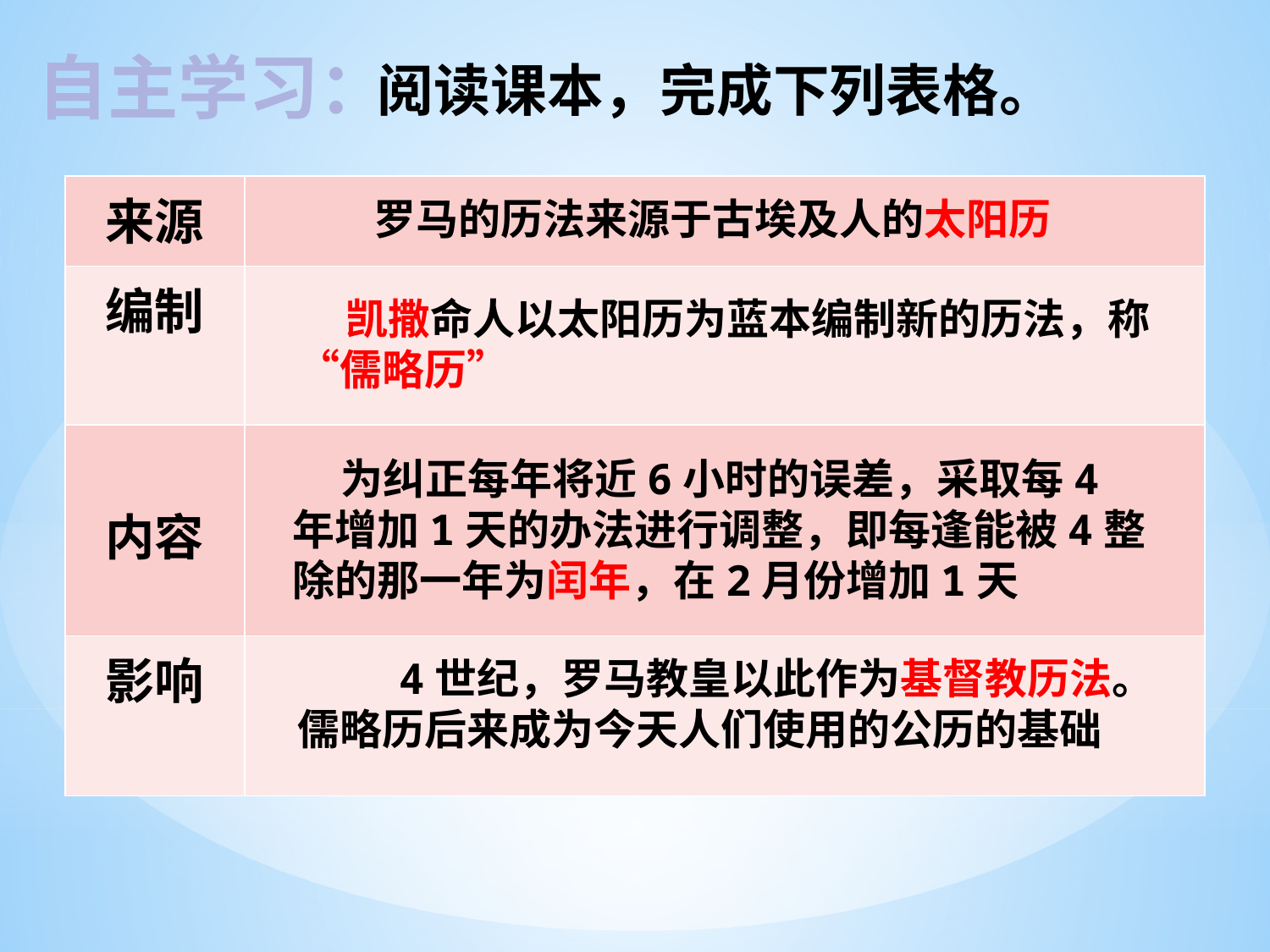

自主学习：
阅读课本，完成下列表格。
| 来源 |  |
| --- | --- |
| 编制 |  |
| 内容 |  |
| 影响 |  |
 罗马的历法来源于古埃及人的太阳历
    凯撒命人以太阳历为蓝本编制新的历法，称 “儒略历”
    为纠正每年将近6小时的误差，采取每4年增加1天的办法进行调整，即每逢能被4整除的那一年为闰年，在2月份增加1天
    4世纪，罗马教皇以此作为基督教历法。儒略历后来成为今天人们使用的公历的基础